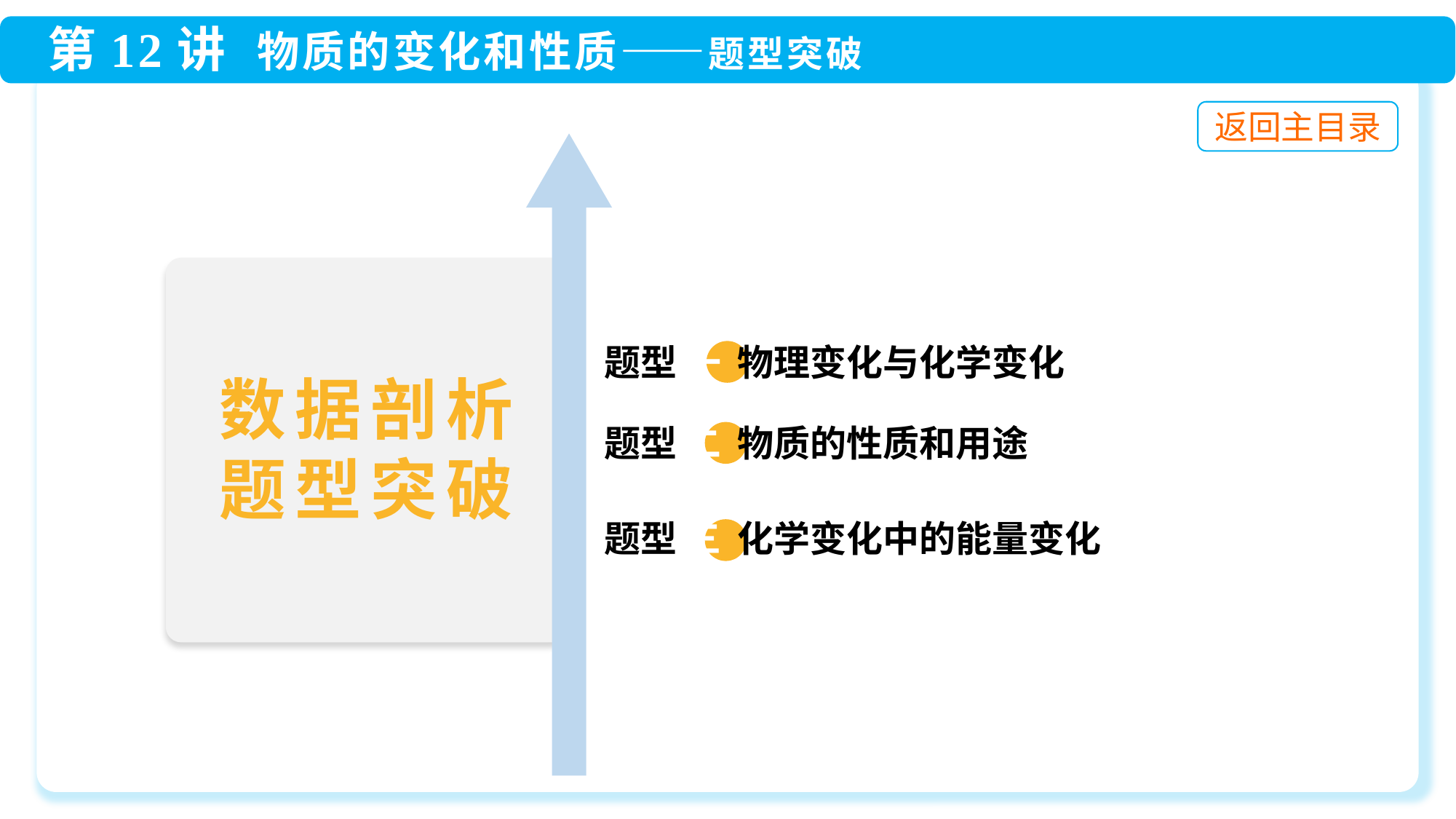

题型 一  物理变化与化学变化
  题型 二  物质的性质和用途
  题型 三  化学变化中的能量变化

数据剖析
题型突破